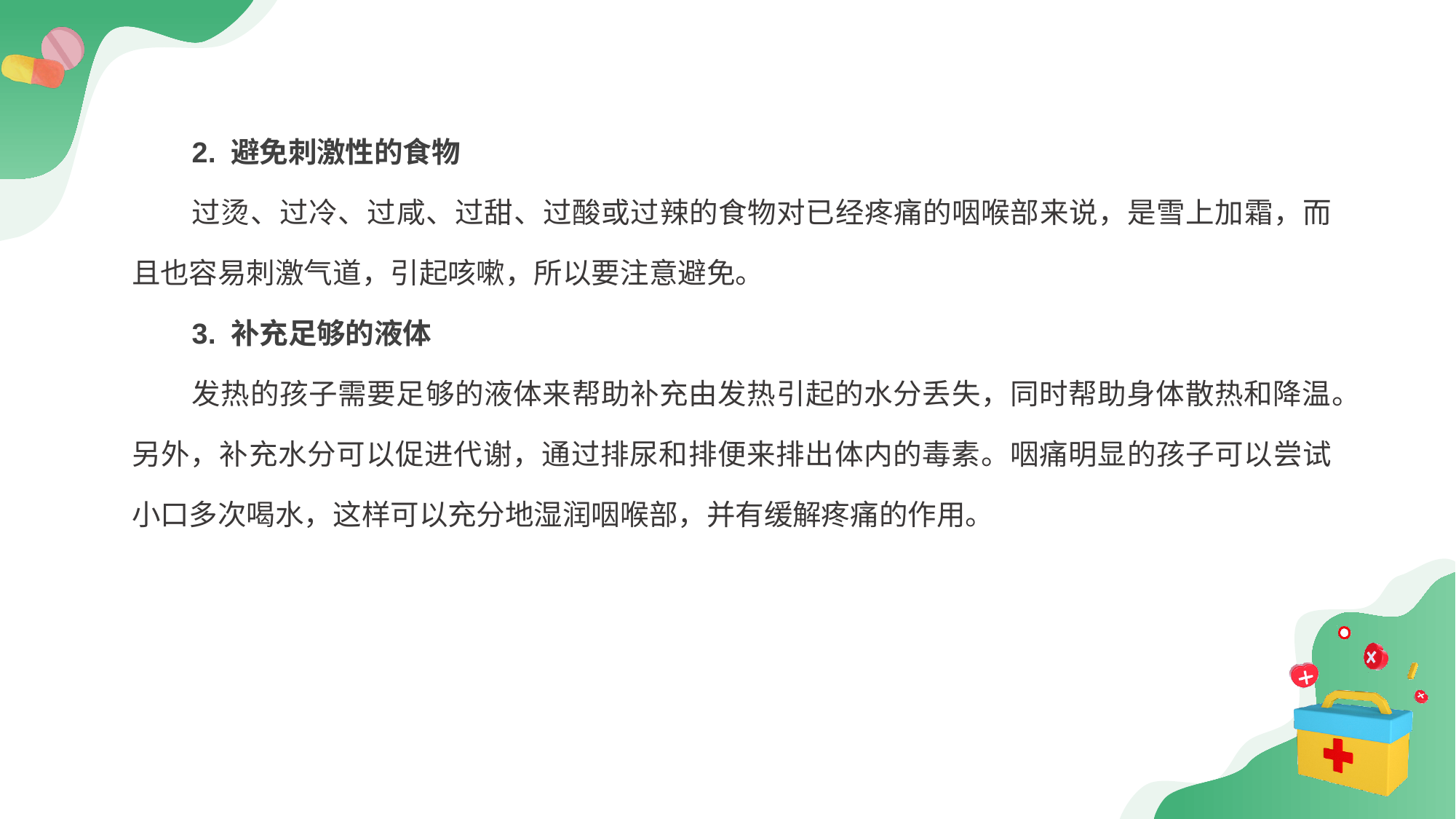

2. 避免刺激性的食物
过烫、过冷、过咸、过甜、过酸或过辣的食物对已经疼痛的咽喉部来说，是雪上加霜，而且也容易刺激气道，引起咳嗽，所以要注意避免。
3. 补充足够的液体
发热的孩子需要足够的液体来帮助补充由发热引起的水分丢失，同时帮助身体散热和降温。另外，补充水分可以促进代谢，通过排尿和排便来排出体内的毒素。咽痛明显的孩子可以尝试小口多次喝水，这样可以充分地湿润咽喉部，并有缓解疼痛的作用。